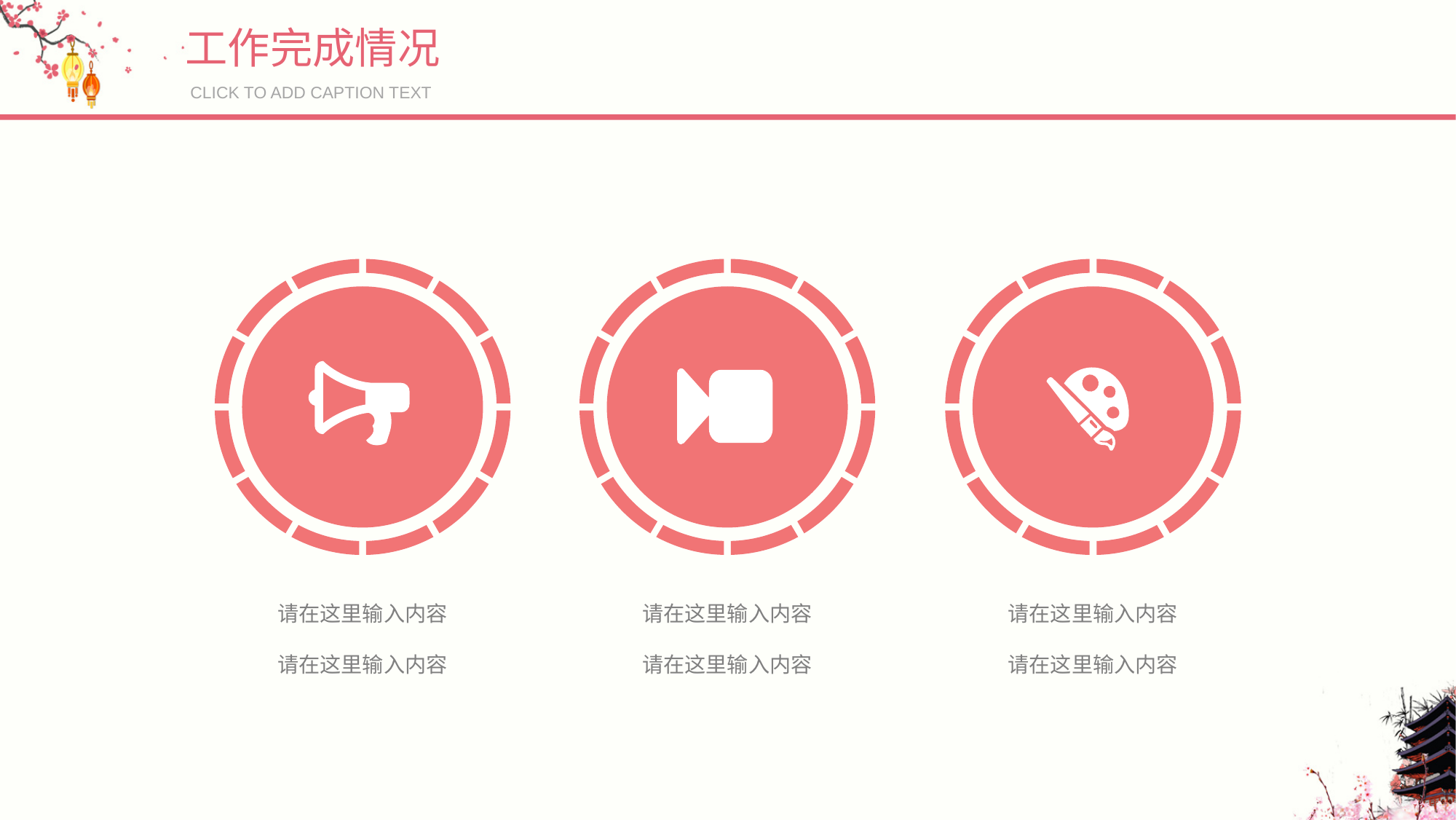

工作完成情况
CLICK TO ADD CAPTION TEXT

请在这里输入内容

请在这里输入内容

请在这里输入内容

请在这里输入内容

请在这里输入内容

请在这里输入内容